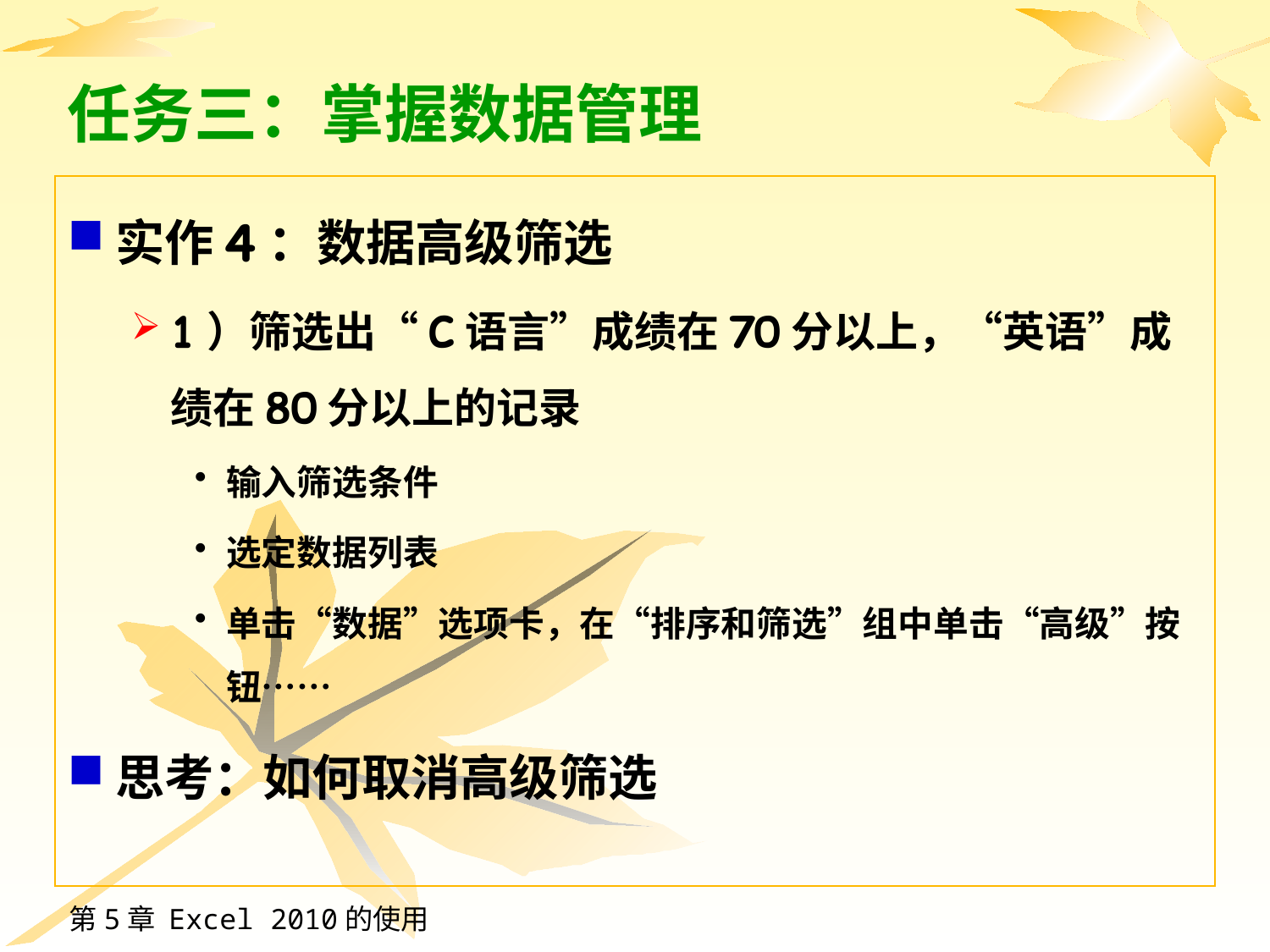

# 任务三：掌握数据管理
实作4：数据高级筛选
1）筛选出“C语言”成绩在70分以上，“英语”成绩在80分以上的记录
输入筛选条件
选定数据列表
单击“数据”选项卡，在“排序和筛选”组中单击“高级”按钮……
思考：如何取消高级筛选